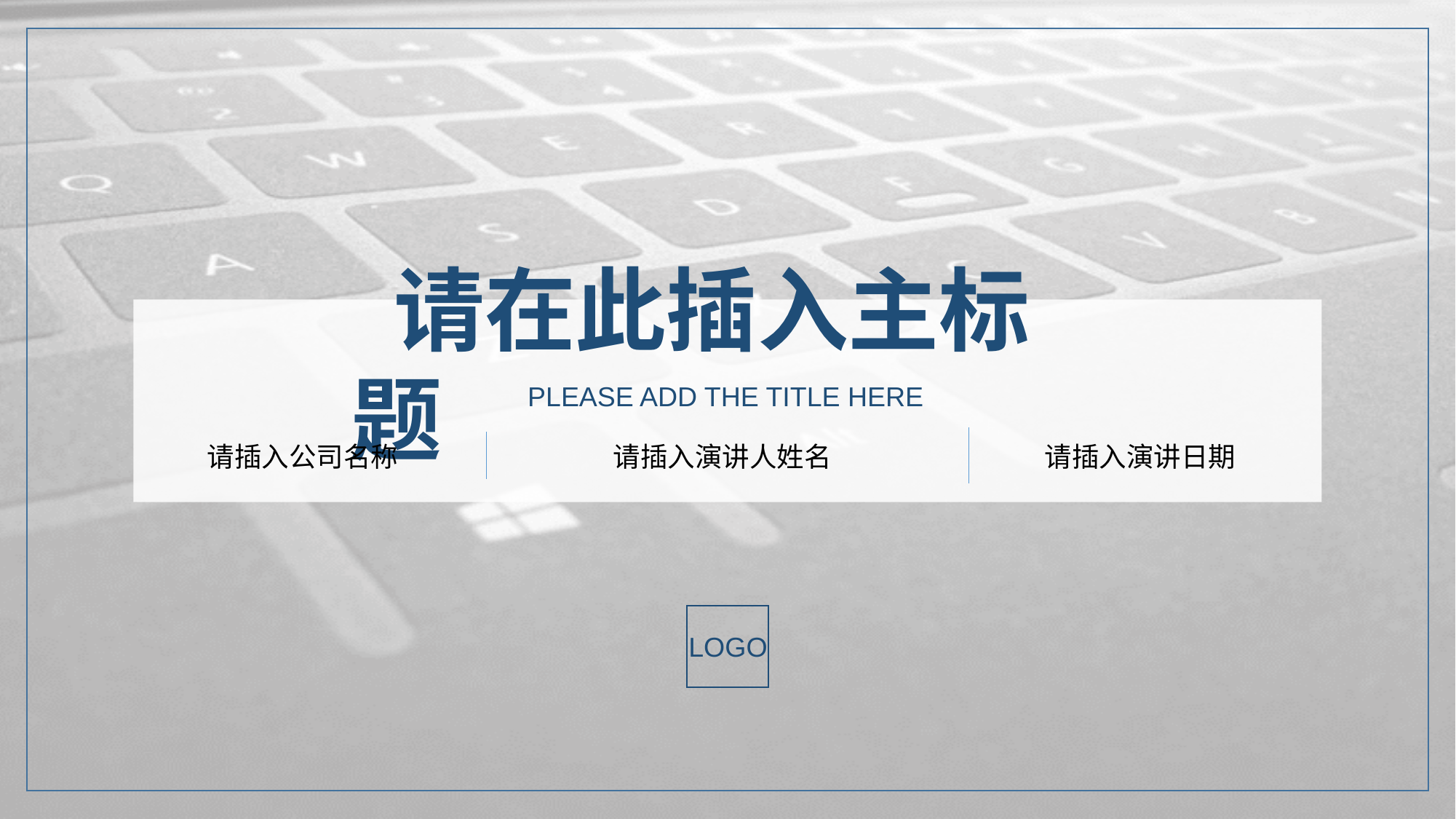

请在此插入主标题

PLEASE ADD THE TITLE HERE
请插入公司名称
请插入演讲人姓名
请插入演讲日期

LOGO